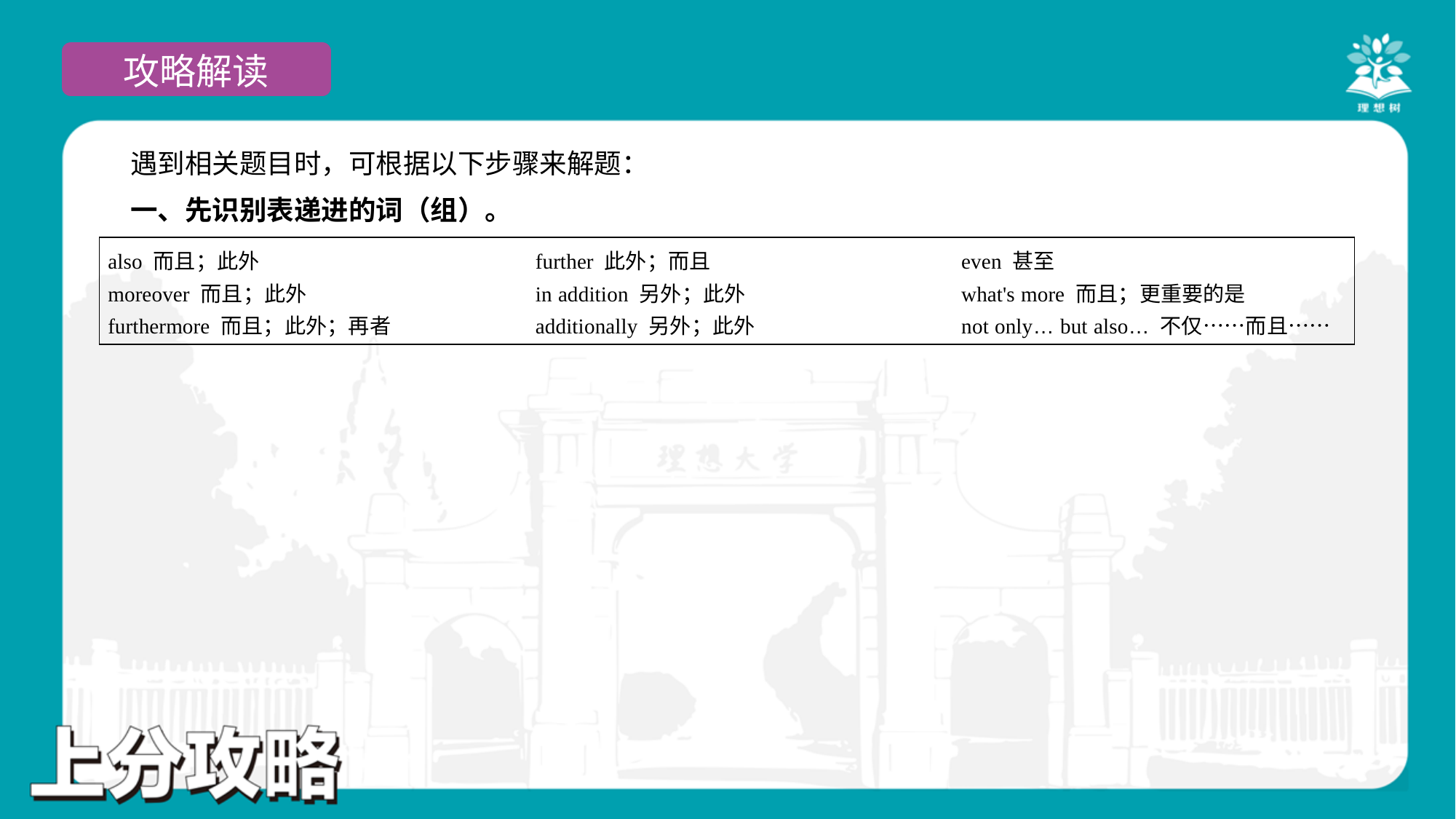

遇到相关题目时，可根据以下步骤来解题：
    一、先识别表递进的词（组）。
| also 而且；此外 further 此外；而且 even 甚至 moreover 而且；此外 in addition 另外；此外 what's more 而且；更重要的是 furthermore 而且；此外；再者 additionally 另外；此外 not only… but also… 不仅……而且…… |
| --- |